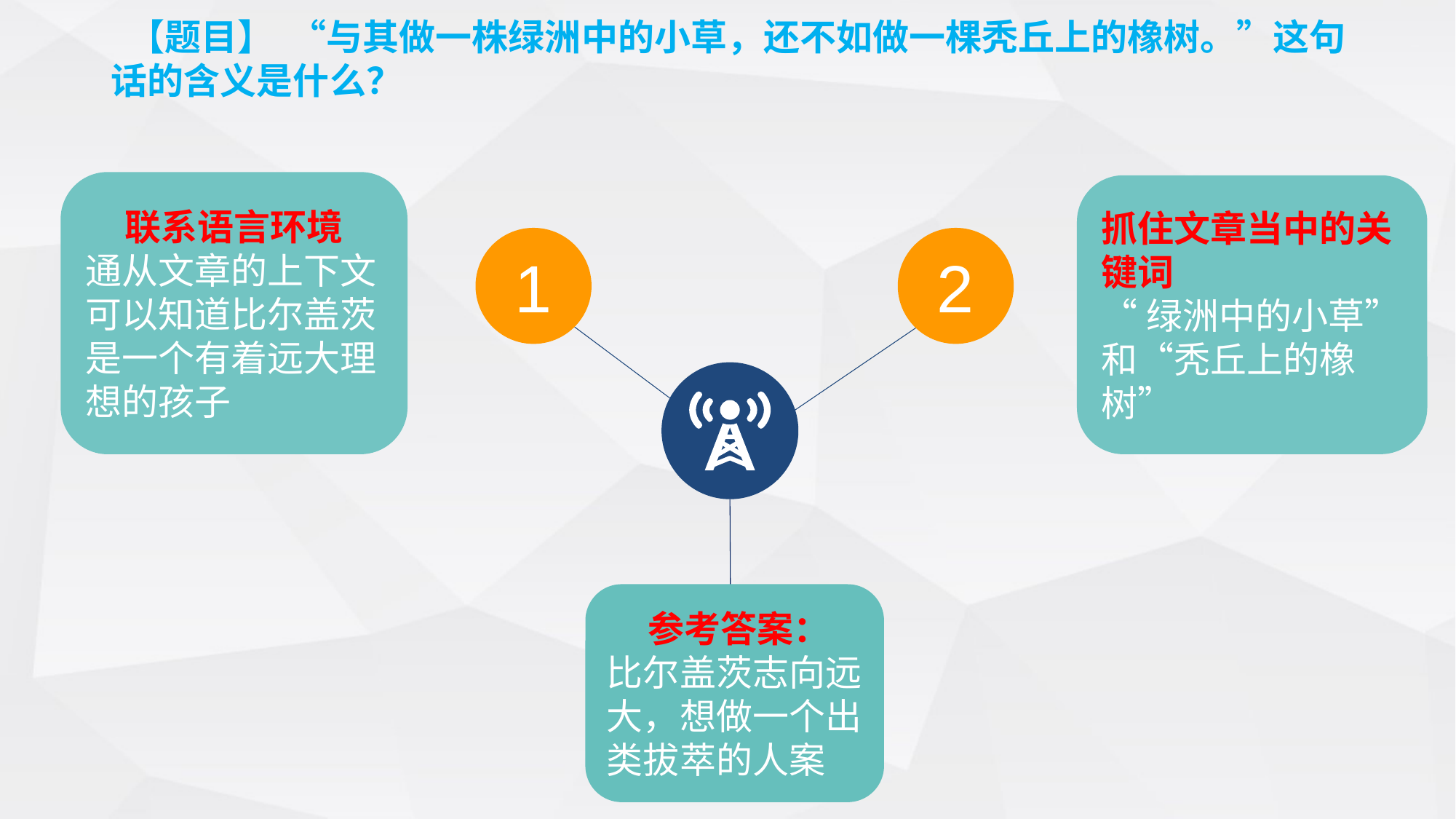

【题目】  “与其做一株绿洲中的小草，还不如做一棵秃丘上的橡树。”这句话的含义是什么？

联系语言环境
通从文章的上下文可以知道比尔盖茨是一个有着远大理想的孩子
抓住文章当中的关键词
“绿洲中的小草”和“秃丘上的橡树”
1
2

    参考答案：
比尔盖茨志向远大，想做一个出类拔萃的人案